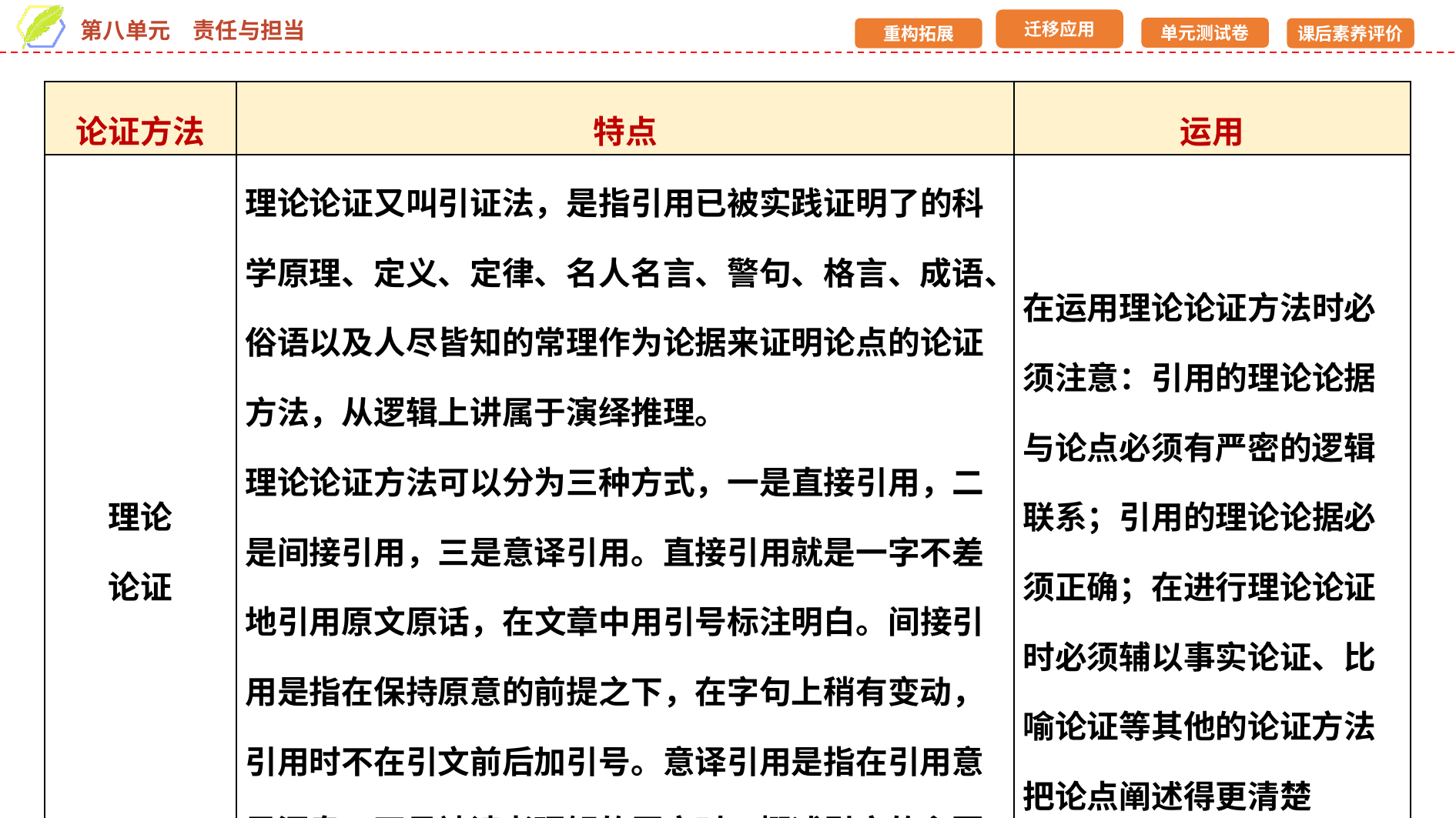

| 论证方法 | 特点 | 运用 |
| --- | --- | --- |
| 理论 论证 | 理论论证又叫引证法，是指引用已被实践证明了的科学原理、定义、定律、名人名言、警句、格言、成语、俗语以及人尽皆知的常理作为论据来证明论点的论证方法，从逻辑上讲属于演绎推理。 理论论证方法可以分为三种方式，一是直接引用，二是间接引用，三是意译引用。直接引用就是一字不差地引用原文原话，在文章中用引号标注明白。间接引用是指在保持原意的前提之下，在字句上稍有变动，引用时不在引文前后加引号。意译引用是指在引用意思深奥、不易被读者理解的原文时，概述引文的主要意思，转换成读者容易理解的话 | 在运用理论论证方法时必须注意：引用的理论论据与论点必须有严密的逻辑联系；引用的理论论据必须正确；在进行理论论证时必须辅以事实论证、比喻论证等其他的论证方法把论点阐述得更清楚 |